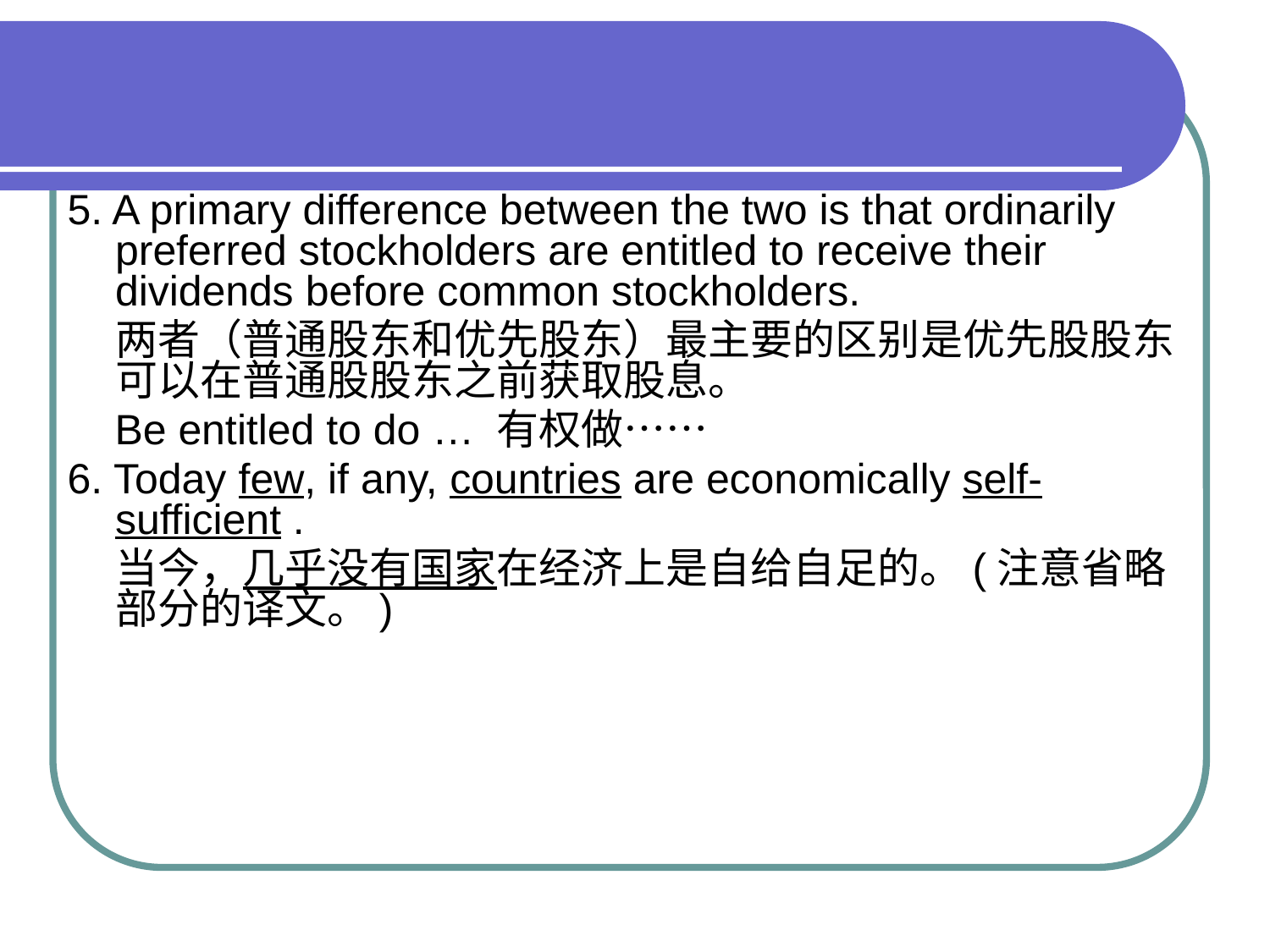

5. A primary difference between the two is that ordinarily preferred stockholders are entitled to receive their dividends before common stockholders.
    两者（普通股东和优先股东）最主要的区别是优先股股东可以在普通股股东之前获取股息。
    Be entitled to do … 有权做……
6. Today few, if any, countries are economically self-sufficient .
    当今，几乎没有国家在经济上是自给自足的。(注意省略部分的译文。)